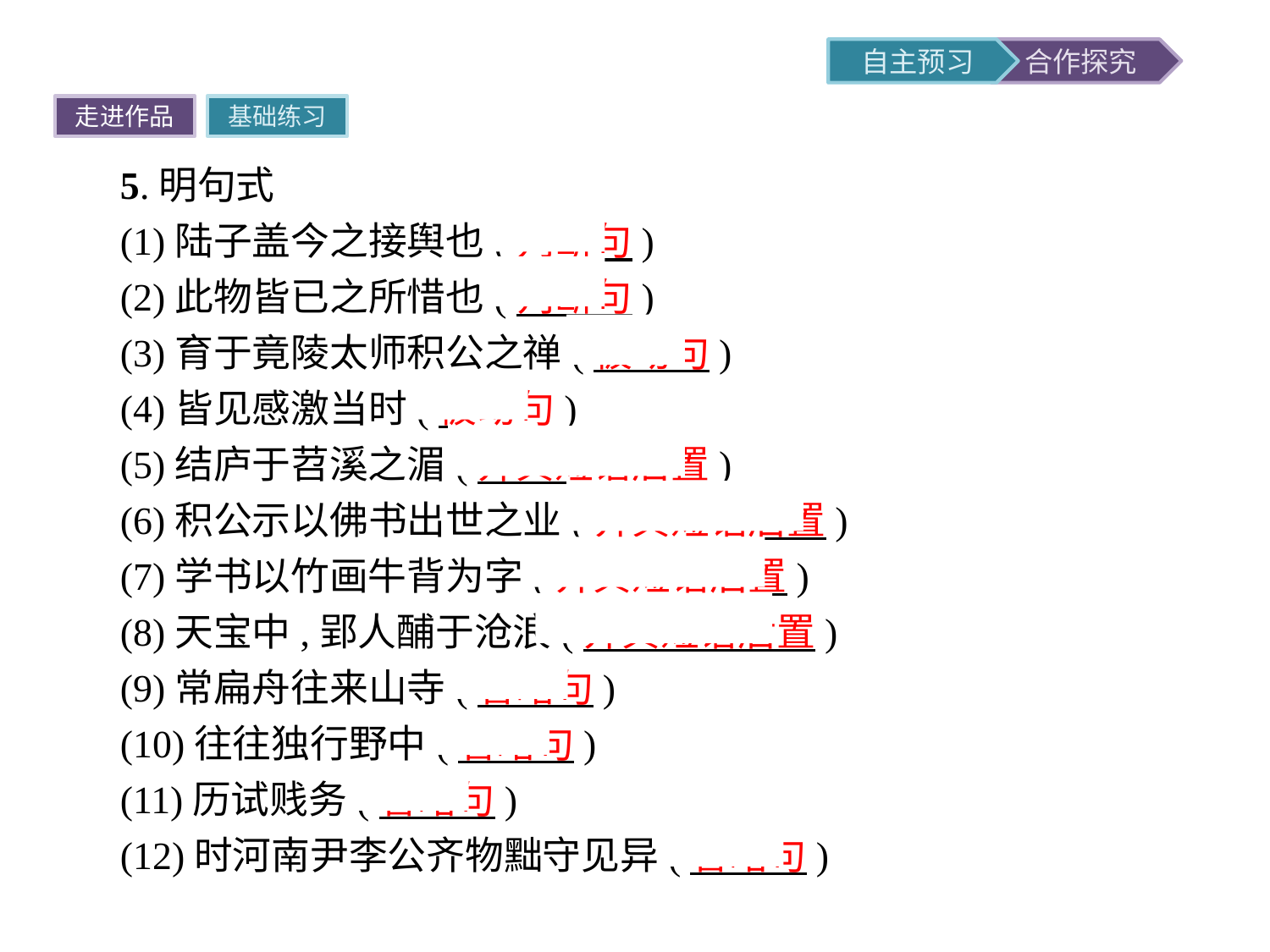

走进作品
基础练习
5.明句式
(1)陆子盖今之接舆也(判断句)
(2)此物皆已之所惜也(判断句)
(3)育于竟陵太师积公之禅(被动句)
(4)皆见感激当时(被动句)
(5)结庐于苕溪之湄(介宾短语后置)
(6)积公示以佛书出世之业(介宾短语后置)
(7)学书以竹画牛背为字(介宾短语后置)
(8)天宝中,郢人酺于沧浪(介宾短语后置)
(9)常扁舟往来山寺(省略句)
(10)往往独行野中(省略句)
(11)历试贱务(省略句)
(12)时河南尹李公齐物黜守见异(省略句)